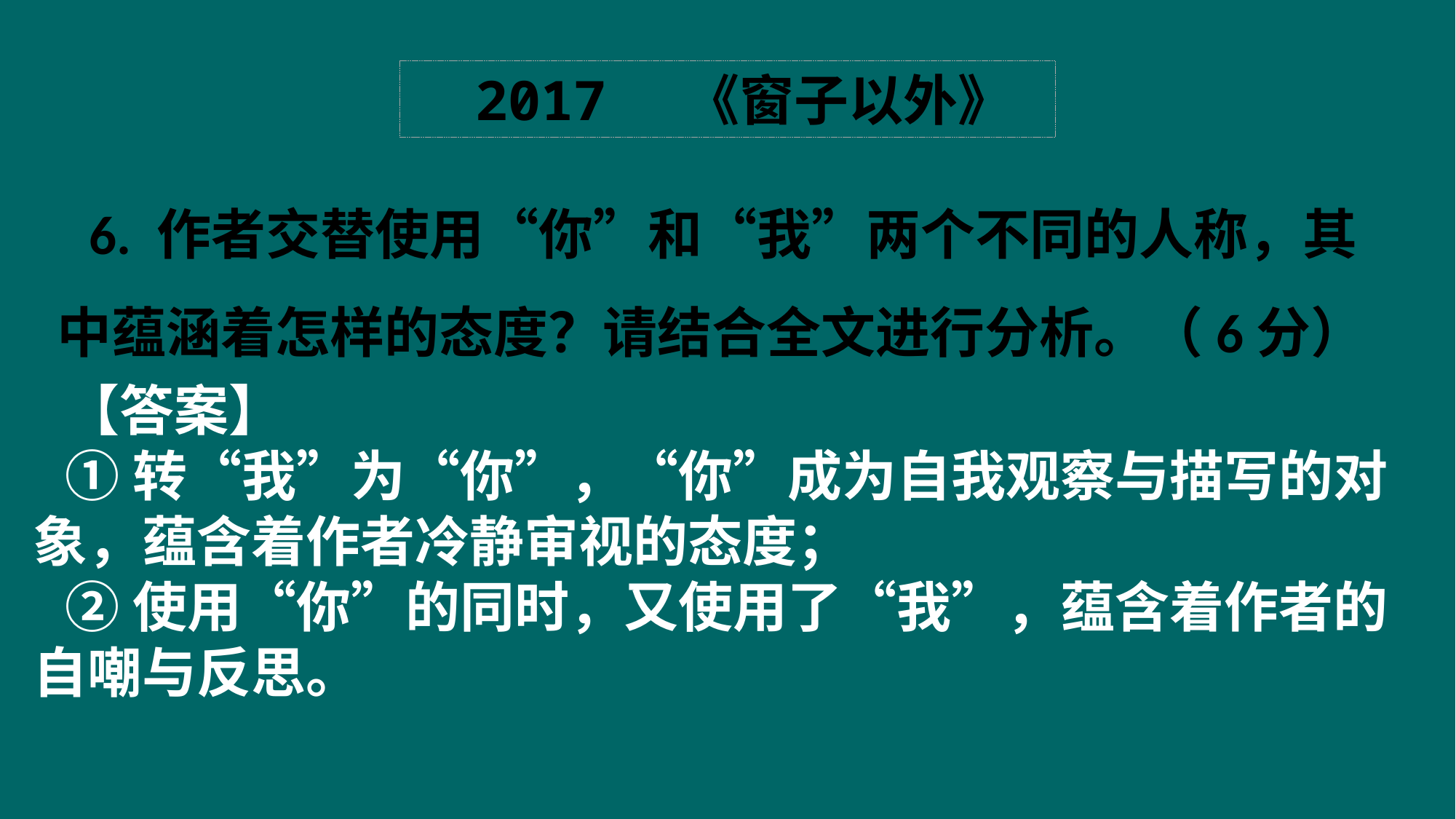

2017  《窗子以外》
6. 作者交替使用“你”和“我”两个不同的人称，其中蕴涵着怎样的态度？请结合全文进行分析。（6分）
【答案】
①转“我”为“你”，“你”成为自我观察与描写的对象，蕴含着作者冷静审视的态度；
②使用“你”的同时，又使用了“我”，蕴含着作者的自嘲与反思。